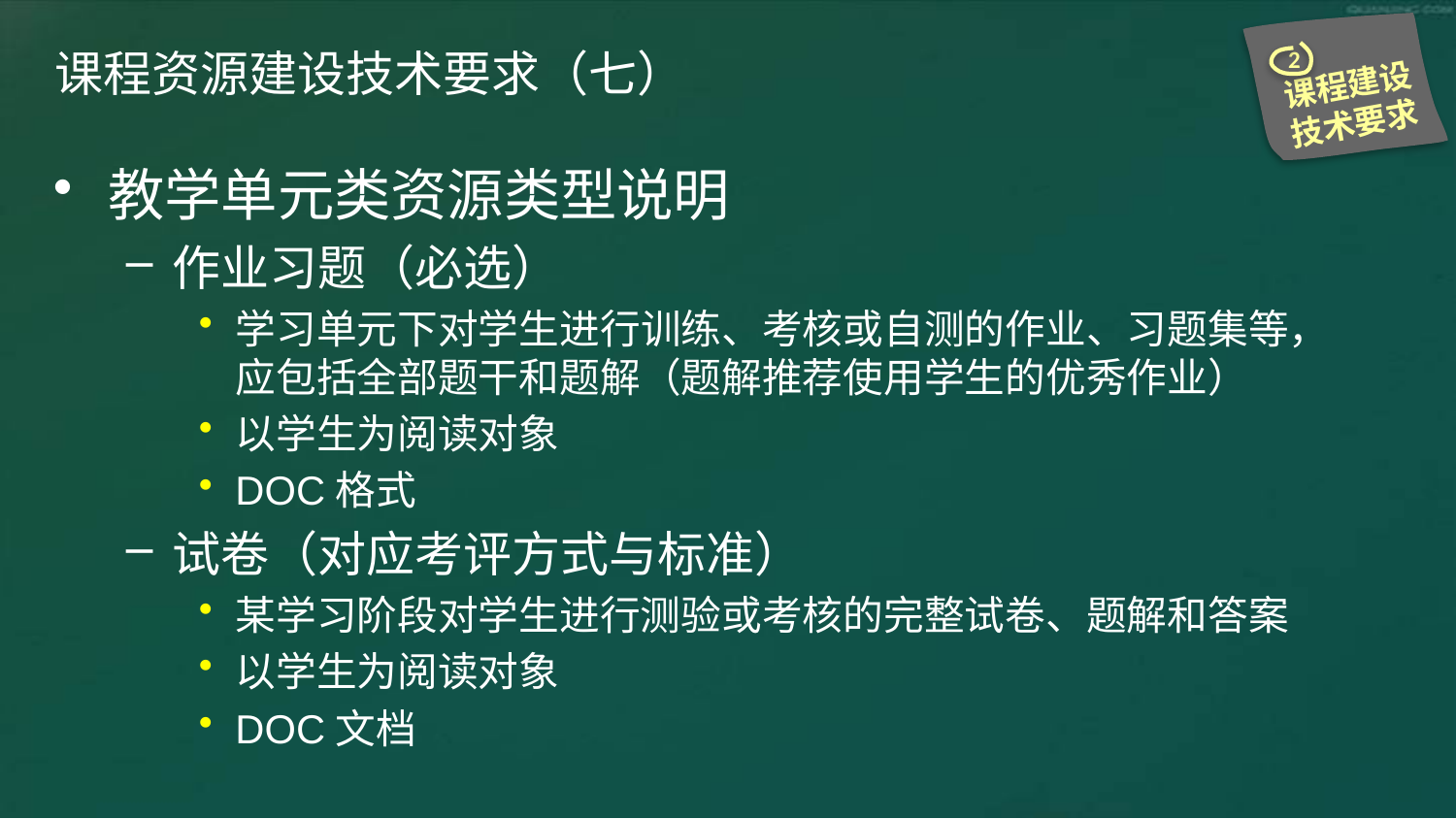

2

课程建设技术要求
# 课程资源建设技术要求（七）
教学单元类资源类型说明
作业习题（必选）
学习单元下对学生进行训练、考核或自测的作业、习题集等，应包括全部题干和题解（题解推荐使用学生的优秀作业）
以学生为阅读对象
DOC格式
试卷（对应考评方式与标准）
某学习阶段对学生进行测验或考核的完整试卷、题解和答案
以学生为阅读对象
DOC文档